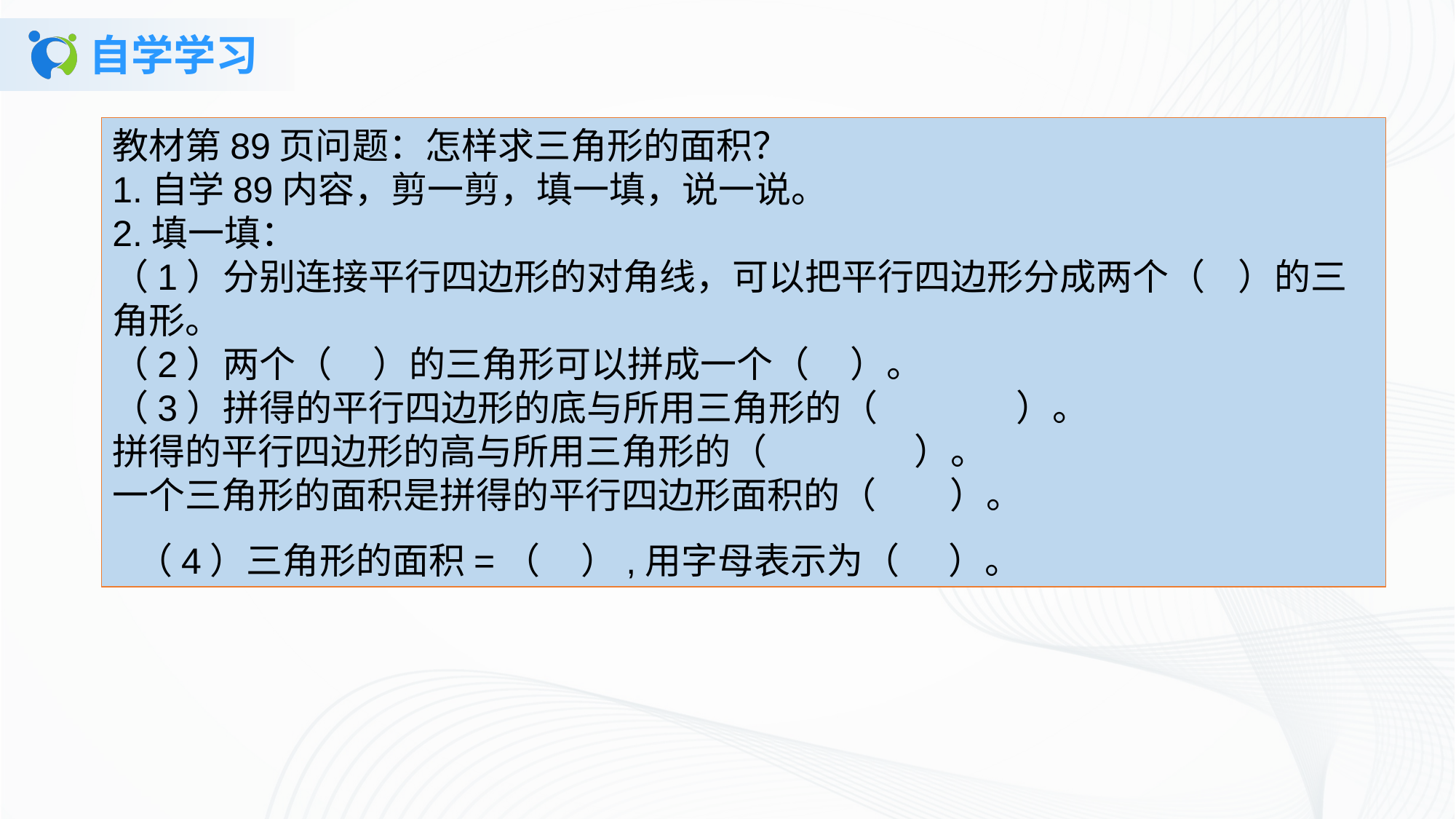

# 自学学习
教材第89页问题：怎样求三角形的面积？1.自学89内容，剪一剪，填一填，说一说。2.填一填：（1）分别连接平行四边形的对角线，可以把平行四边形分成两个（    ）的三角形。（2）两个（     ）的三角形可以拼成一个（     ）。（3）拼得的平行四边形的底与所用三角形的（                 ）。拼得的平行四边形的高与所用三角形的（                  ）。一个三角形的面积是拼得的平行四边形面积的（         ）。（4）三角形的面积=（     ）,用字母表示为（      ）。